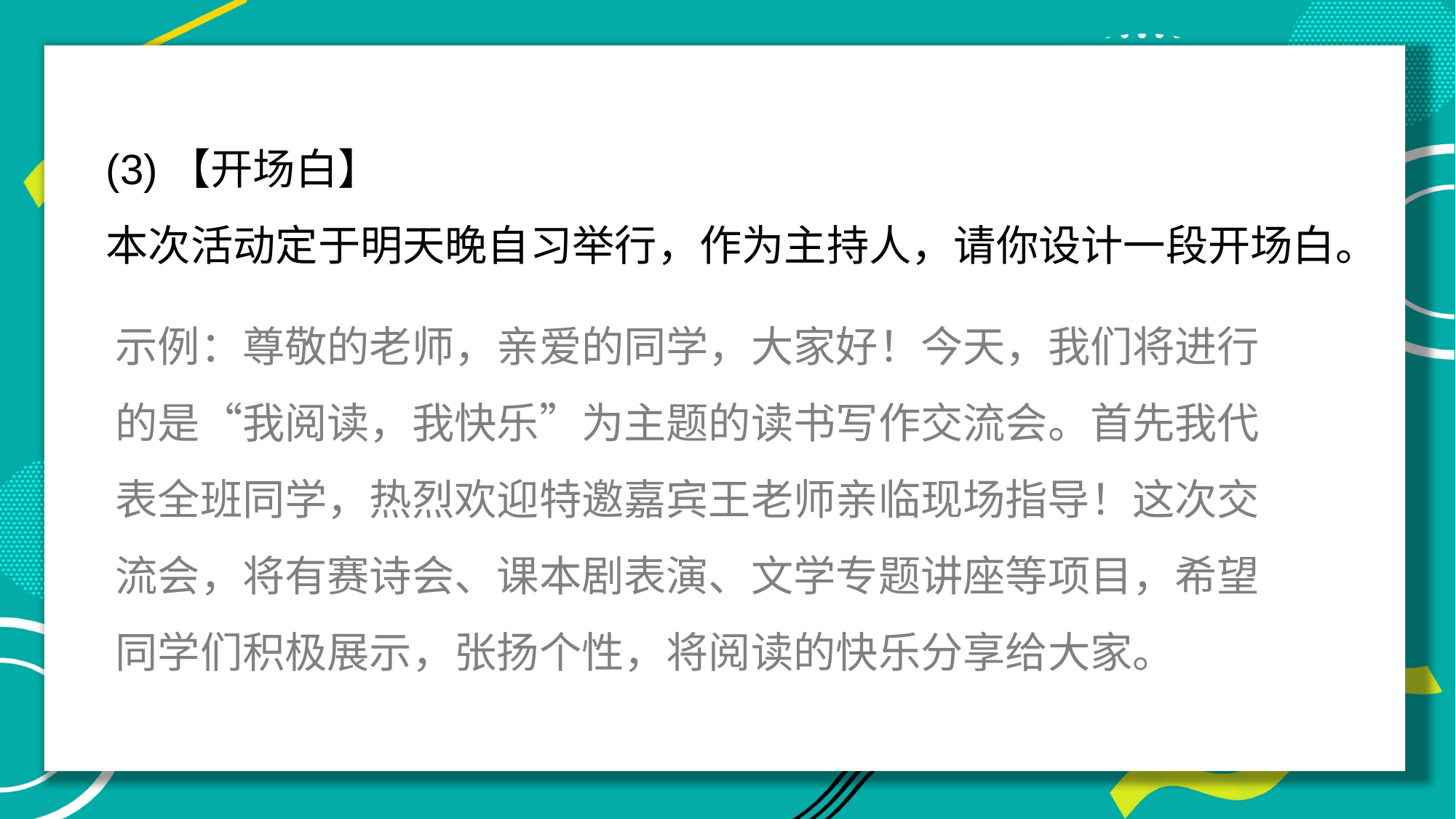

(3)【开场白】
本次活动定于明天晚自习举行，作为主持人，请你设计一段开场白。
示例：尊敬的老师，亲爱的同学，大家好！今天，我们将进行的是“我阅读，我快乐”为主题的读书写作交流会。首先我代表全班同学，热烈欢迎特邀嘉宾王老师亲临现场指导！这次交流会，将有赛诗会、课本剧表演、文学专题讲座等项目，希望同学们积极展示，张扬个性，将阅读的快乐分享给大家。